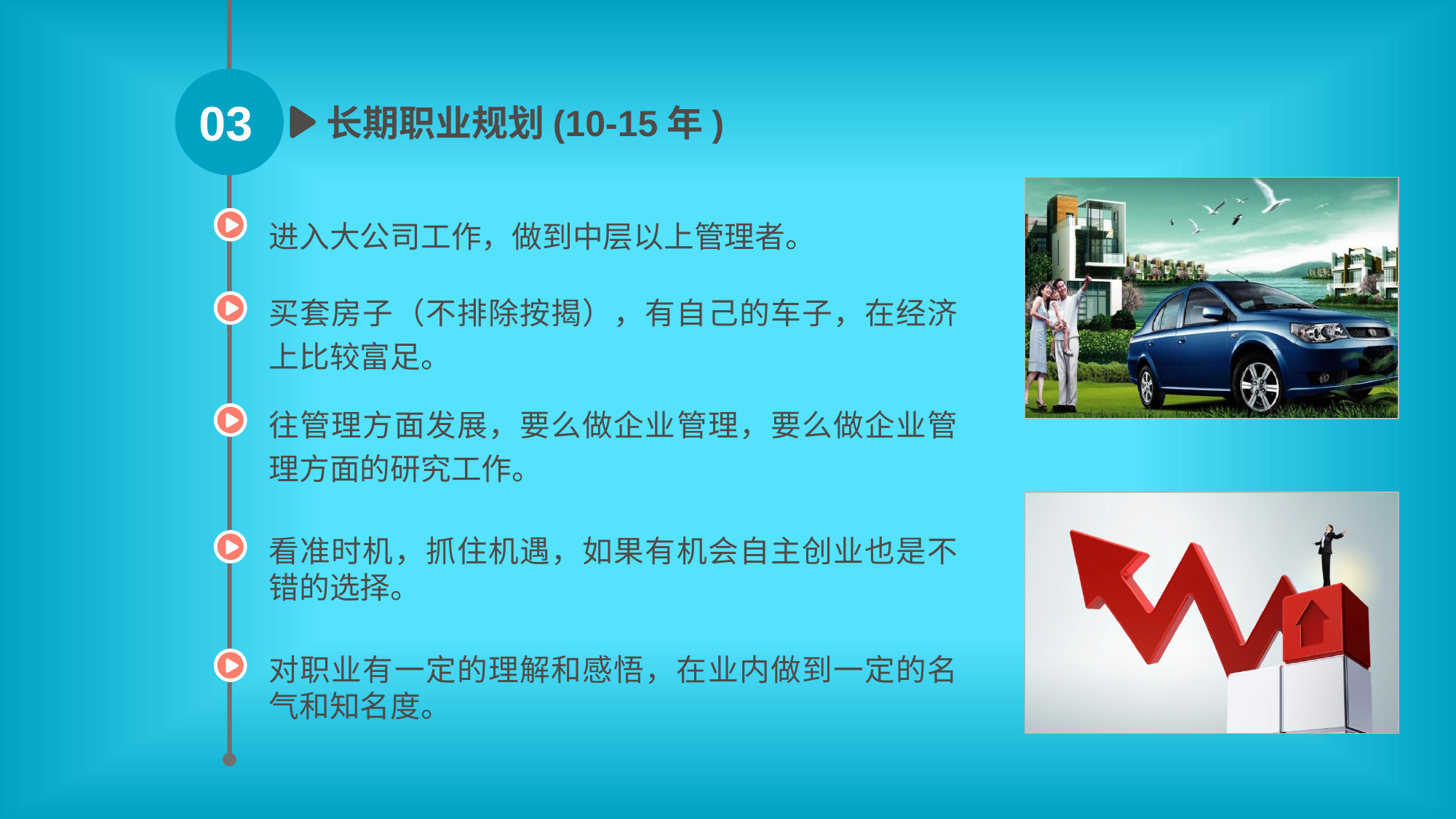

03
长期职业规划(10-15年)

进入大公司工作，做到中层以上管理者。

买套房子（不排除按揭），有自己的车子，在经济上比较富足。

往管理方面发展，要么做企业管理，要么做企业管理方面的研究工作。

看准时机，抓住机遇，如果有机会自主创业也是不错的选择。

对职业有一定的理解和感悟，在业内做到一定的名气和知名度。